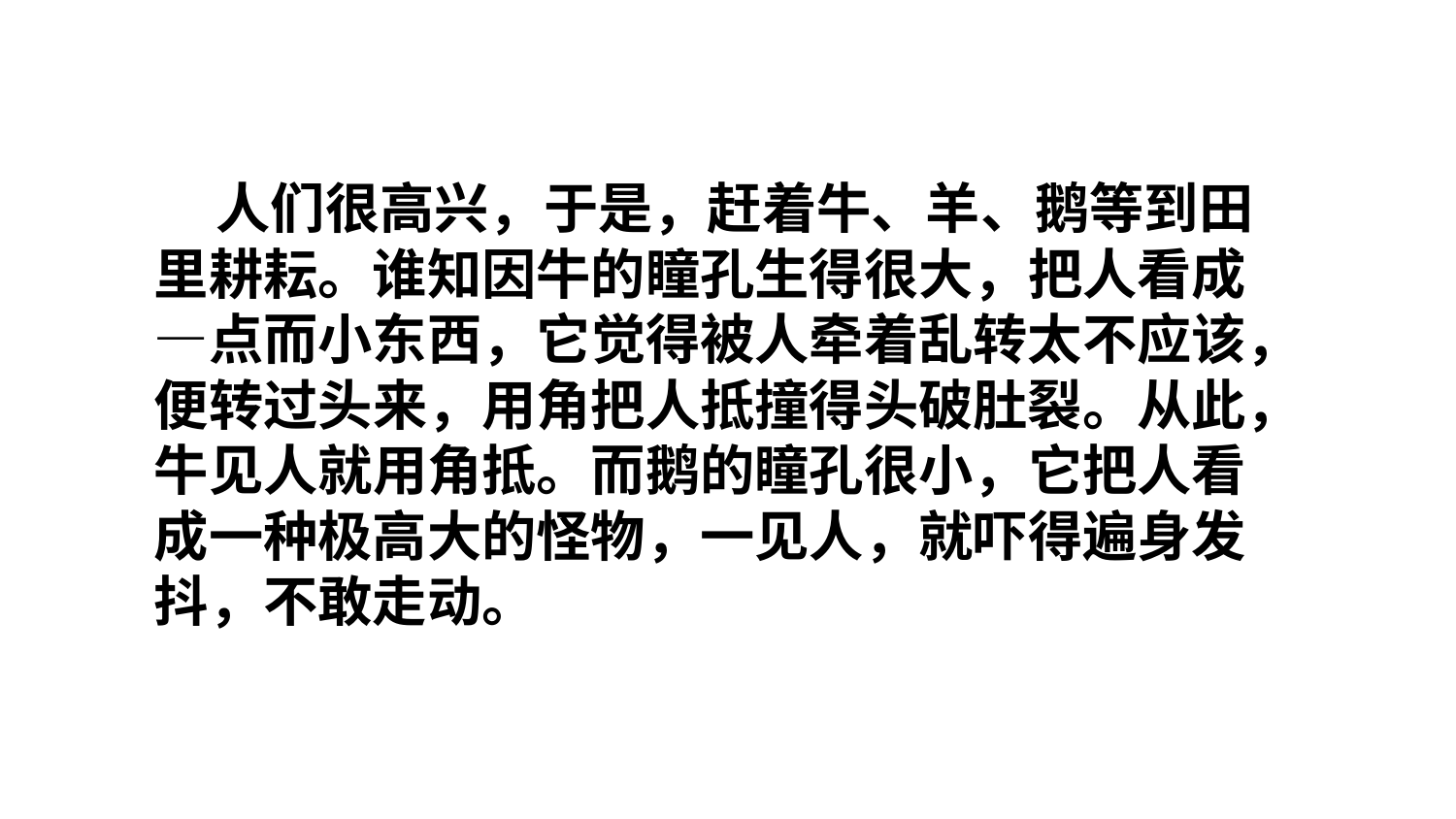

人们很高兴，于是，赶着牛、羊、鹅等到田里耕耘。谁知因牛的瞳孔生得很大，把人看成—点而小东西，它觉得被人牵着乱转太不应该，便转过头来，用角把人抵撞得头破肚裂。从此，牛见人就用角抵。而鹅的瞳孔很小，它把人看成一种极高大的怪物，一见人，就吓得遍身发抖，不敢走动。